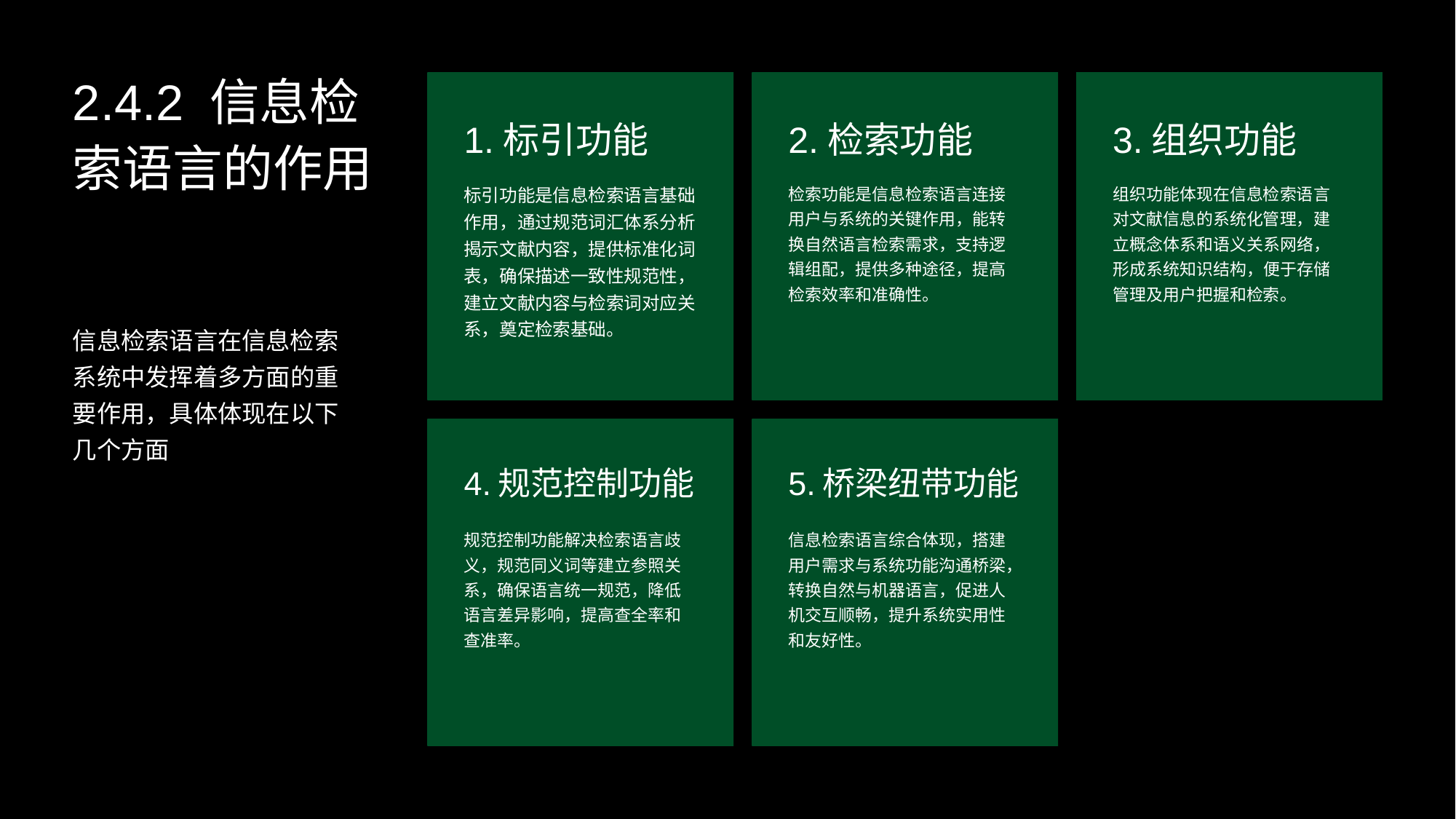

2.4.2 信息检索语言的作用

1.标引功能
2.检索功能
3.组织功能
标引功能是信息检索语言基础作用，通过规范词汇体系分析揭示文献内容，提供标准化词表，确保描述一致性规范性，建立文献内容与检索词对应关系，奠定检索基础。
检索功能是信息检索语言连接用户与系统的关键作用，能转换自然语言检索需求，支持逻辑组配，提供多种途径，提高检索效率和准确性。
组织功能体现在信息检索语言对文献信息的系统化管理，建立概念体系和语义关系网络，形成系统知识结构，便于存储管理及用户把握和检索。
信息检索语言在信息检索系统中发挥着多方面的重要作用，具体体现在以下几个方面

4.规范控制功能
5.桥梁纽带功能
规范控制功能解决检索语言歧义，规范同义词等建立参照关系，确保语言统一规范，降低语言差异影响，提高查全率和查准率。
信息检索语言综合体现，搭建用户需求与系统功能沟通桥梁，转换自然与机器语言，促进人机交互顺畅，提升系统实用性和友好性。